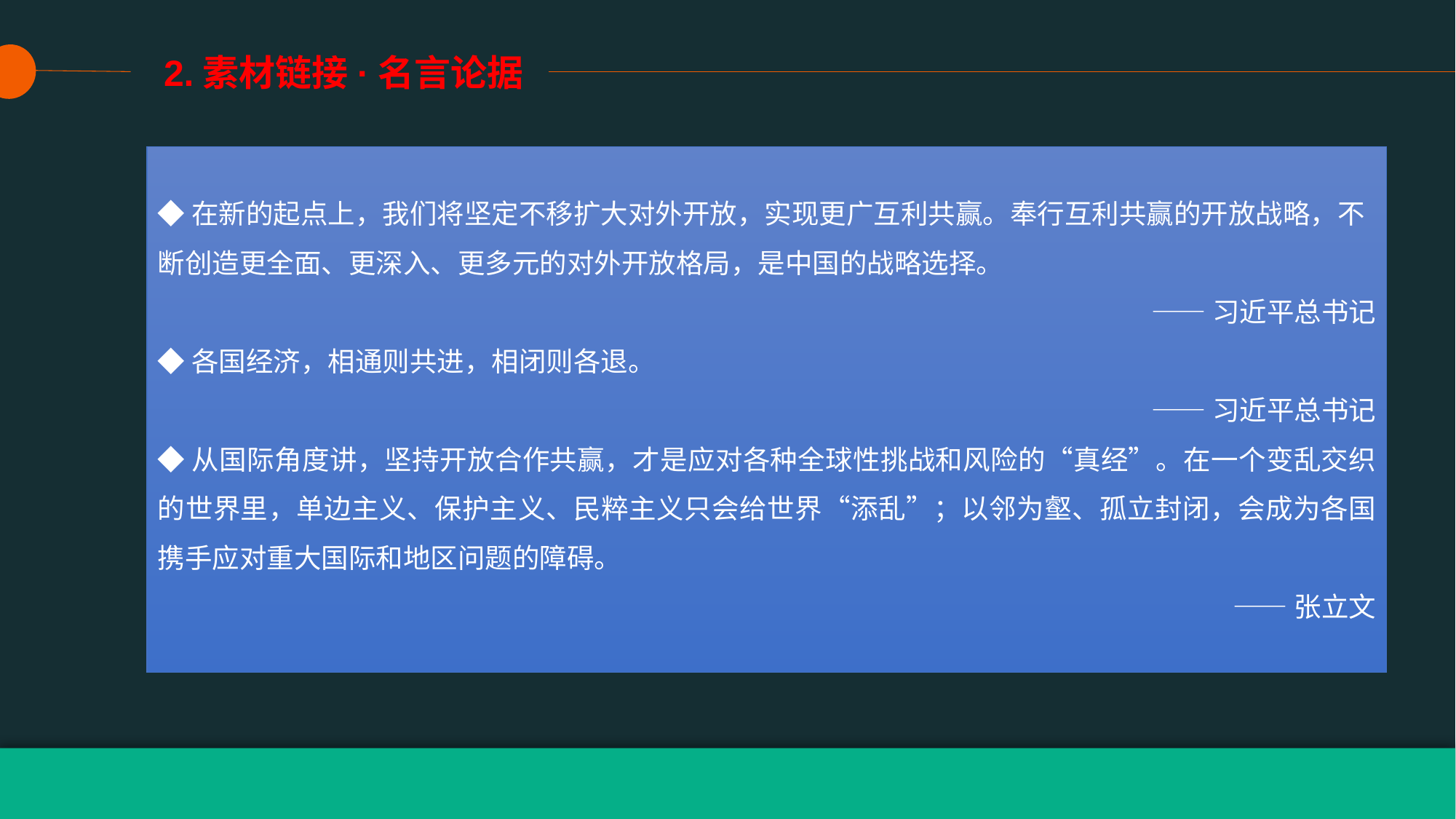

2.素材链接·名言论据

◆在新的起点上，我们将坚定不移扩大对外开放，实现更广互利共赢。奉行互利共赢的开放战略，不断创造更全面、更深入、更多元的对外开放格局，是中国的战略选择。
 ——习近平总书记
◆各国经济，相通则共进，相闭则各退。
——习近平总书记
◆从国际角度讲，坚持开放合作共赢，才是应对各种全球性挑战和风险的“真经”。在一个变乱交织的世界里，单边主义、保护主义、民粹主义只会给世界“添乱”；以邻为壑、孤立封闭，会成为各国携手应对重大国际和地区问题的障碍。
——张立文